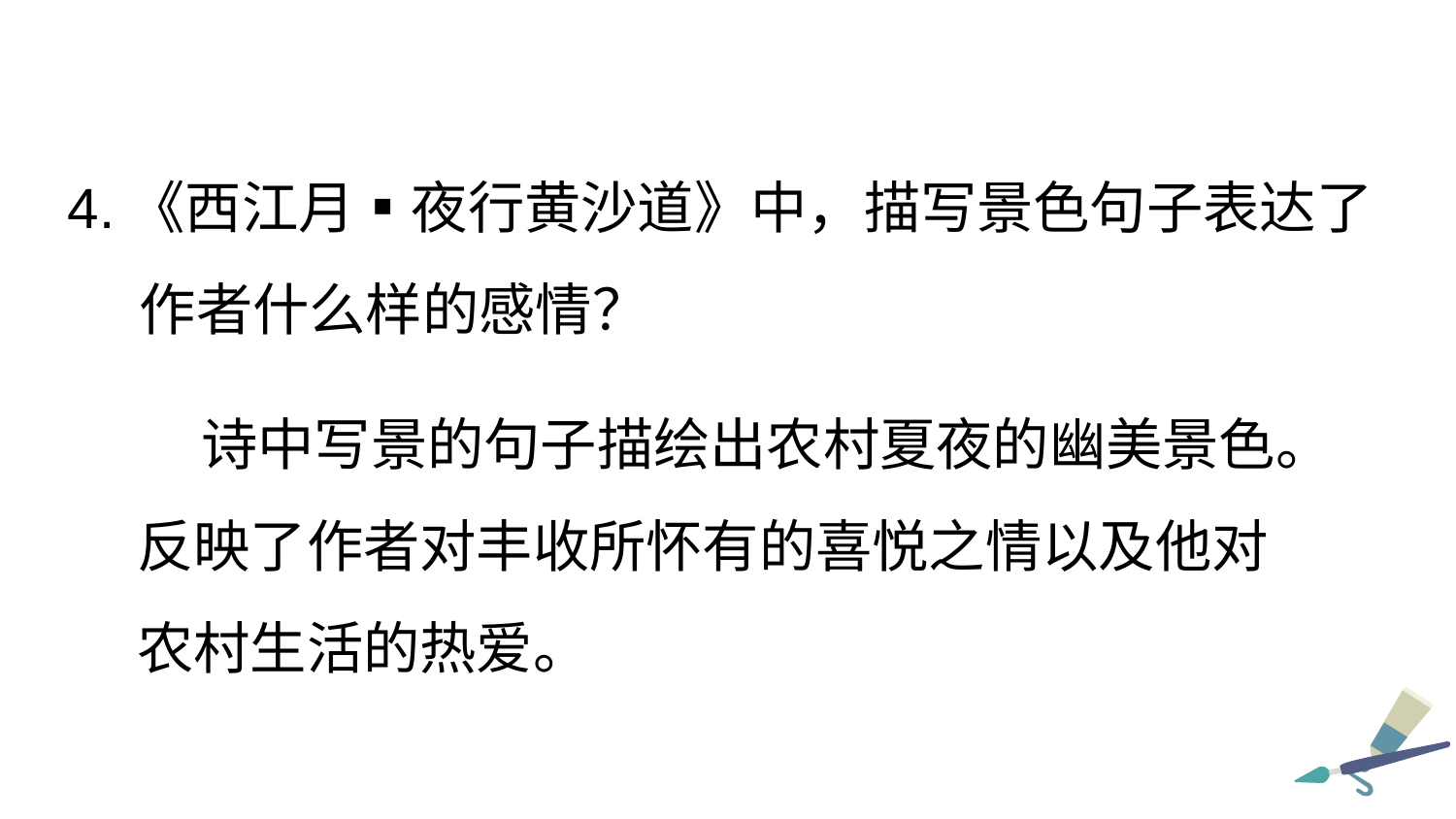

4.《西江月▪夜行黄沙道》中，描写景色句子表达了作者什么样的感情？
    诗中写景的句子描绘出农村夏夜的幽美景色。反映了作者对丰收所怀有的喜悦之情以及他对农村生活的热爱。